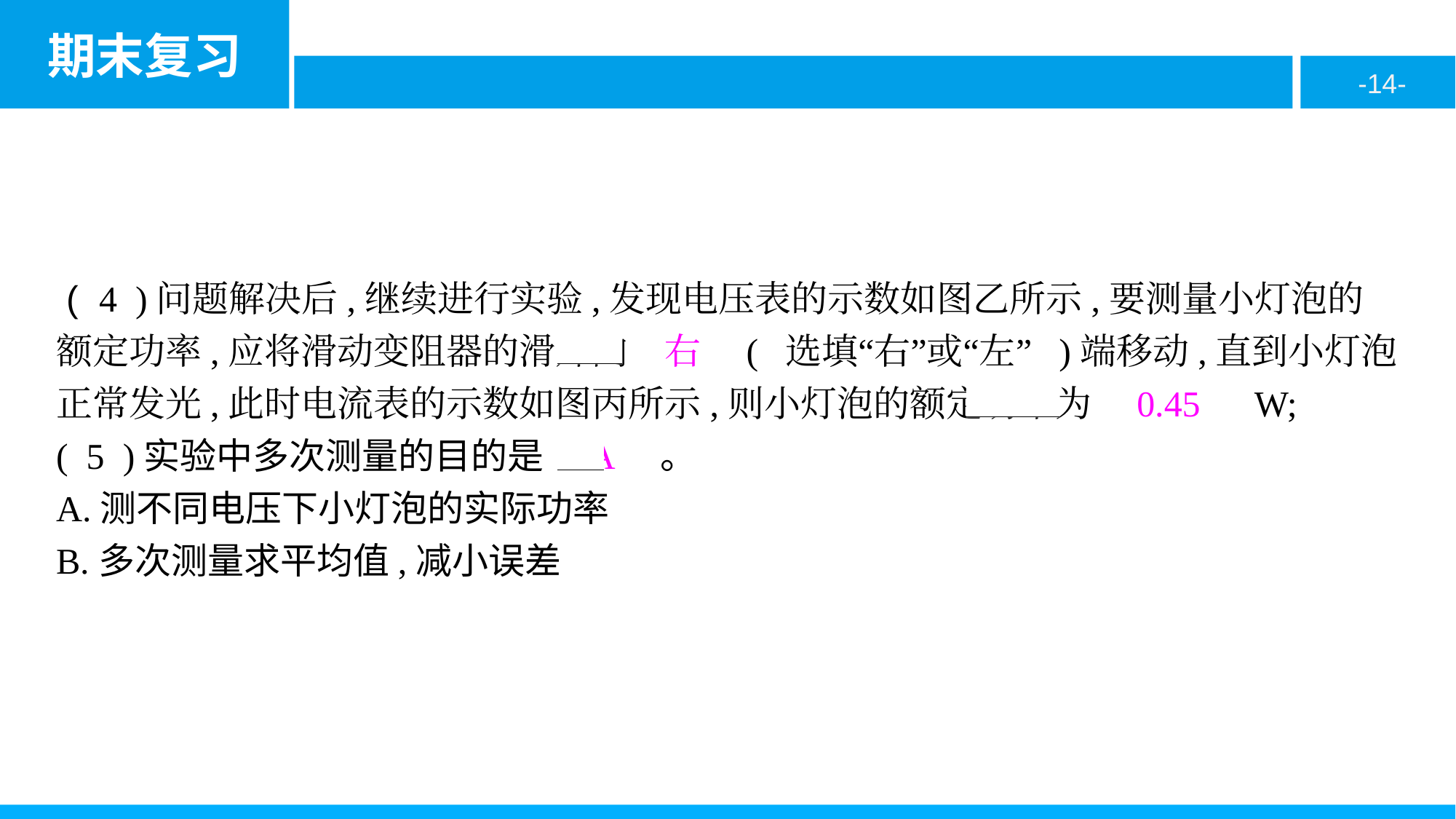

(  4  )问题解决后,继续进行实验,发现电压表的示数如图乙所示,要测量小灯泡的额定功率,应将滑动变阻器的滑片向　右　(  选填“右”或“左”  )端移动,直到小灯泡正常发光,此时电流表的示数如图丙所示,则小灯泡的额定功率为　0.45　W;
(  5  )实验中多次测量的目的是　A　。
A.测不同电压下小灯泡的实际功率
B.多次测量求平均值,减小误差